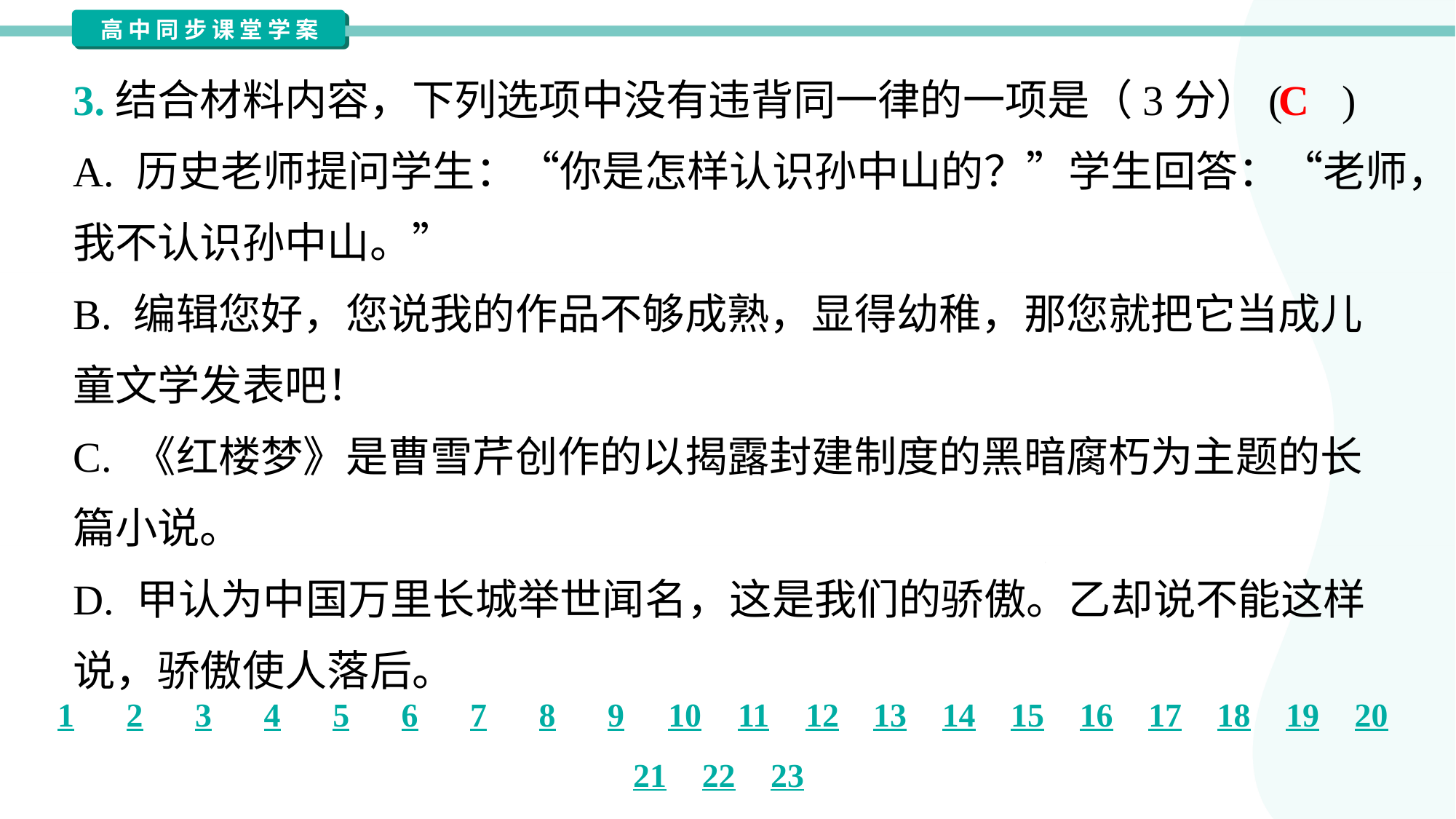

3.结合材料内容，下列选项中没有违背同一律的一项是（3分）(     )
C
A. 历史老师提问学生：“你是怎样认识孙中山的？”学生回答：“老师，
我不认识孙中山。”
B. 编辑您好，您说我的作品不够成熟，显得幼稚，那您就把它当成儿
童文学发表吧！
C. 《红楼梦》是曹雪芹创作的以揭露封建制度的黑暗腐朽为主题的长
篇小说。
D. 甲认为中国万里长城举世闻名，这是我们的骄傲。乙却说不能这样
说，骄傲使人落后。